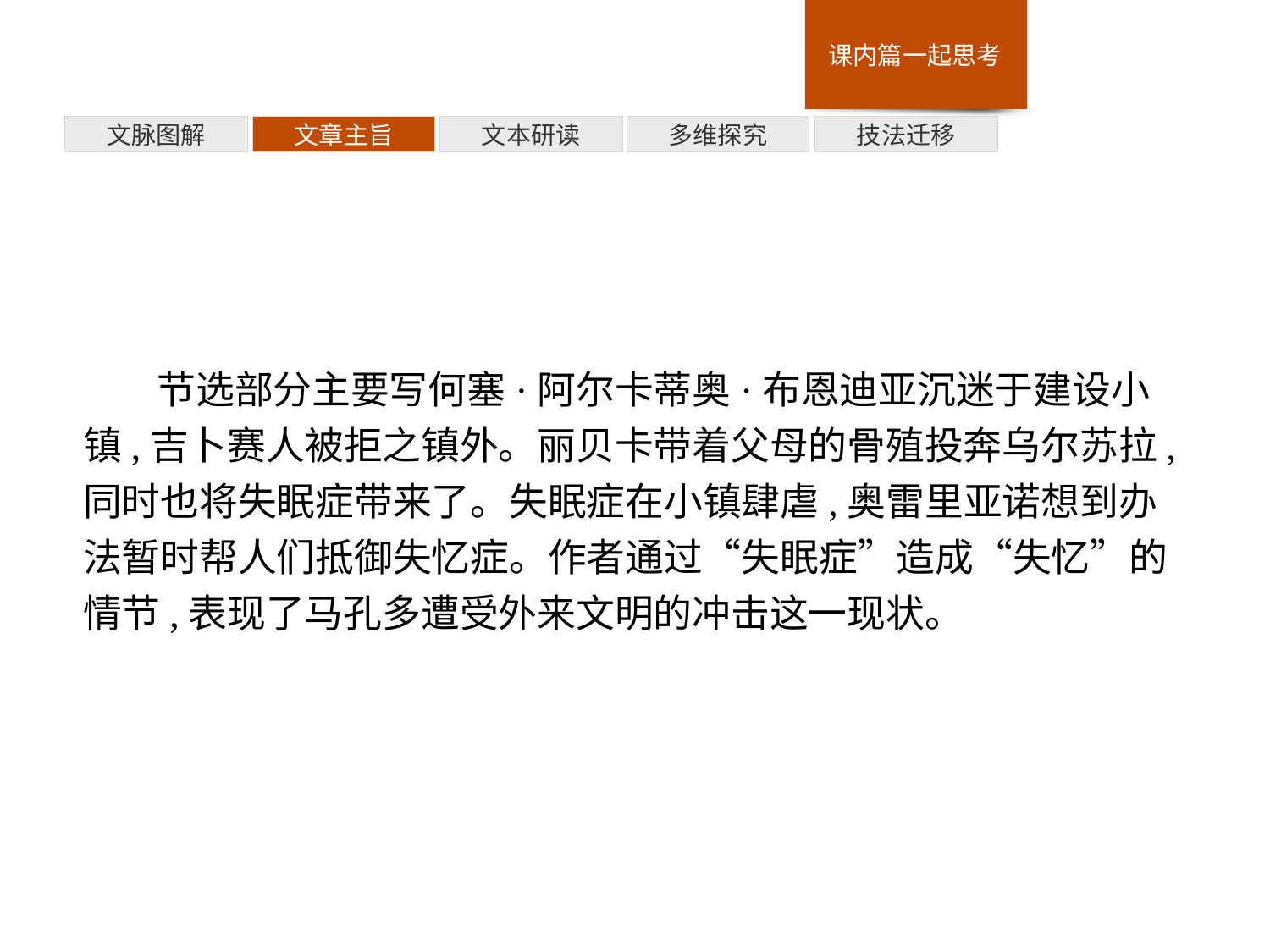

技法迁移
多维探究
文本研读
文章主旨
文脉图解
节选部分主要写何塞·阿尔卡蒂奥·布恩迪亚沉迷于建设小镇,吉卜赛人被拒之镇外。丽贝卡带着父母的骨殖投奔乌尔苏拉,同时也将失眠症带来了。失眠症在小镇肆虐,奥雷里亚诺想到办法暂时帮人们抵御失忆症。作者通过“失眠症”造成“失忆”的情节,表现了马孔多遭受外来文明的冲击这一现状。